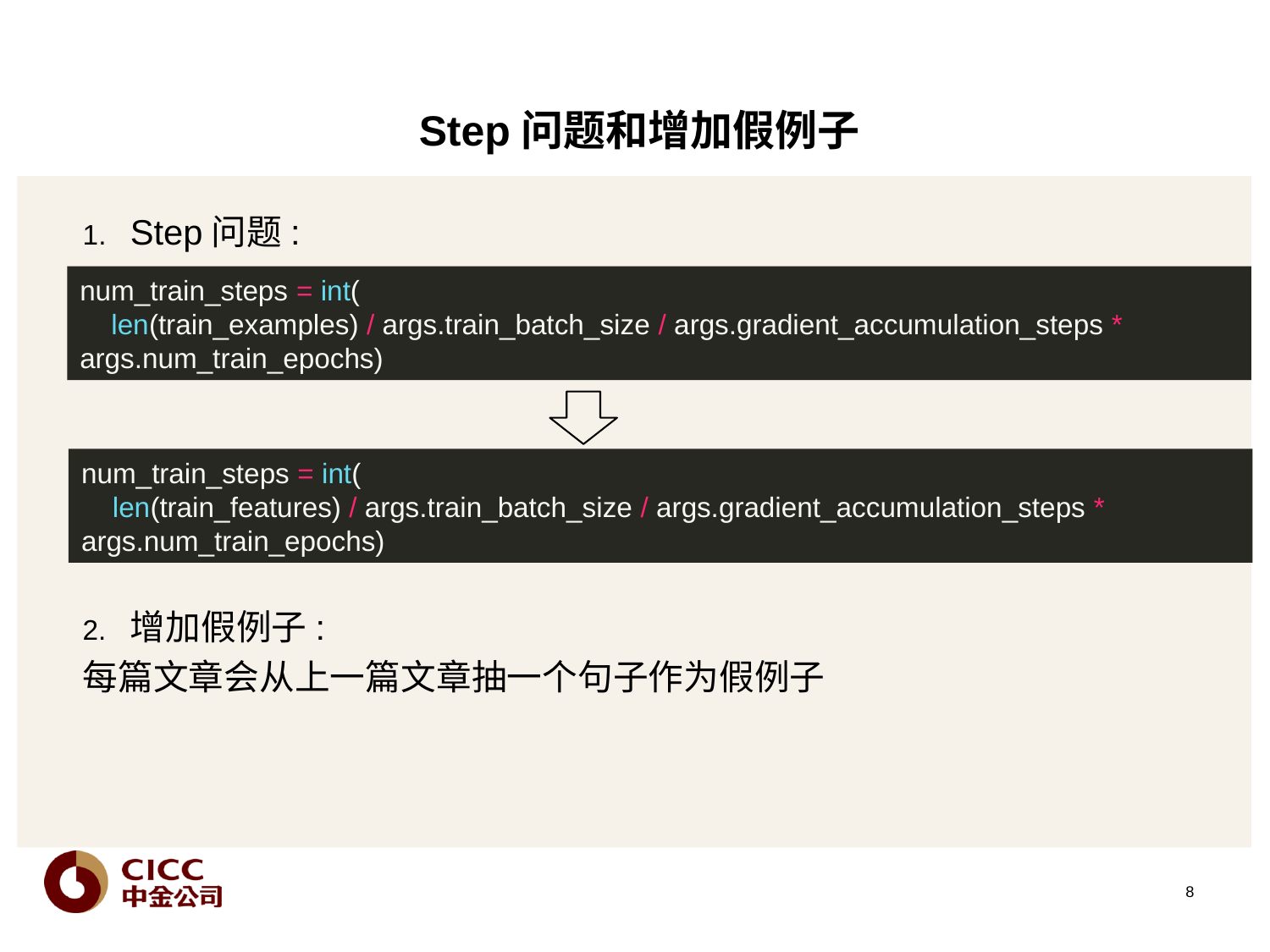

# Step问题和增加假例子

Step问题:

增加假例子:
每篇文章会从上一篇文章抽一个句子作为假例子
num_train_steps = int(
    len(train_examples) / args.train_batch_size / args.gradient_accumulation_steps * args.num_train_epochs)

num_train_steps = int(
    len(train_features) / args.train_batch_size / args.gradient_accumulation_steps * args.num_train_epochs)